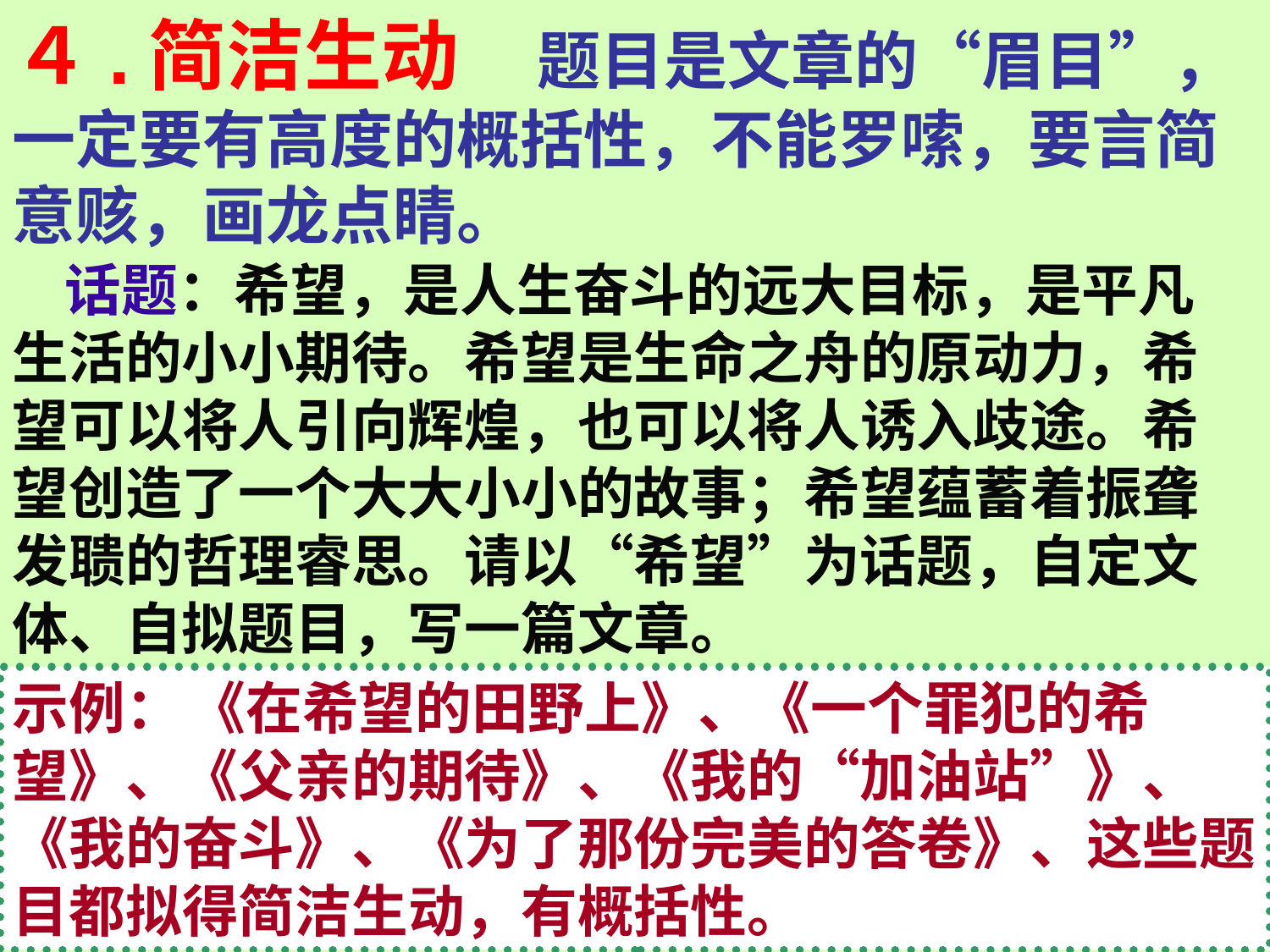

４.简洁生动　题目是文章的“眉目”，一定要有高度的概括性，不能罗嗦，要言简意赅，画龙点睛。
   话题：希望，是人生奋斗的远大目标，是平凡生活的小小期待。希望是生命之舟的原动力，希望可以将人引向辉煌，也可以将人诱入歧途。希望创造了一个大大小小的故事；希望蕴蓄着振聋发聩的哲理睿思。请以“希望”为话题，自定文体、自拟题目，写一篇文章。
示例： 《在希望的田野上》、《一个罪犯的希望》、《父亲的期待》、《我的“加油站”》、《我的奋斗》、《为了那份完美的答卷》、这些题目都拟得简洁生动，有概括性。